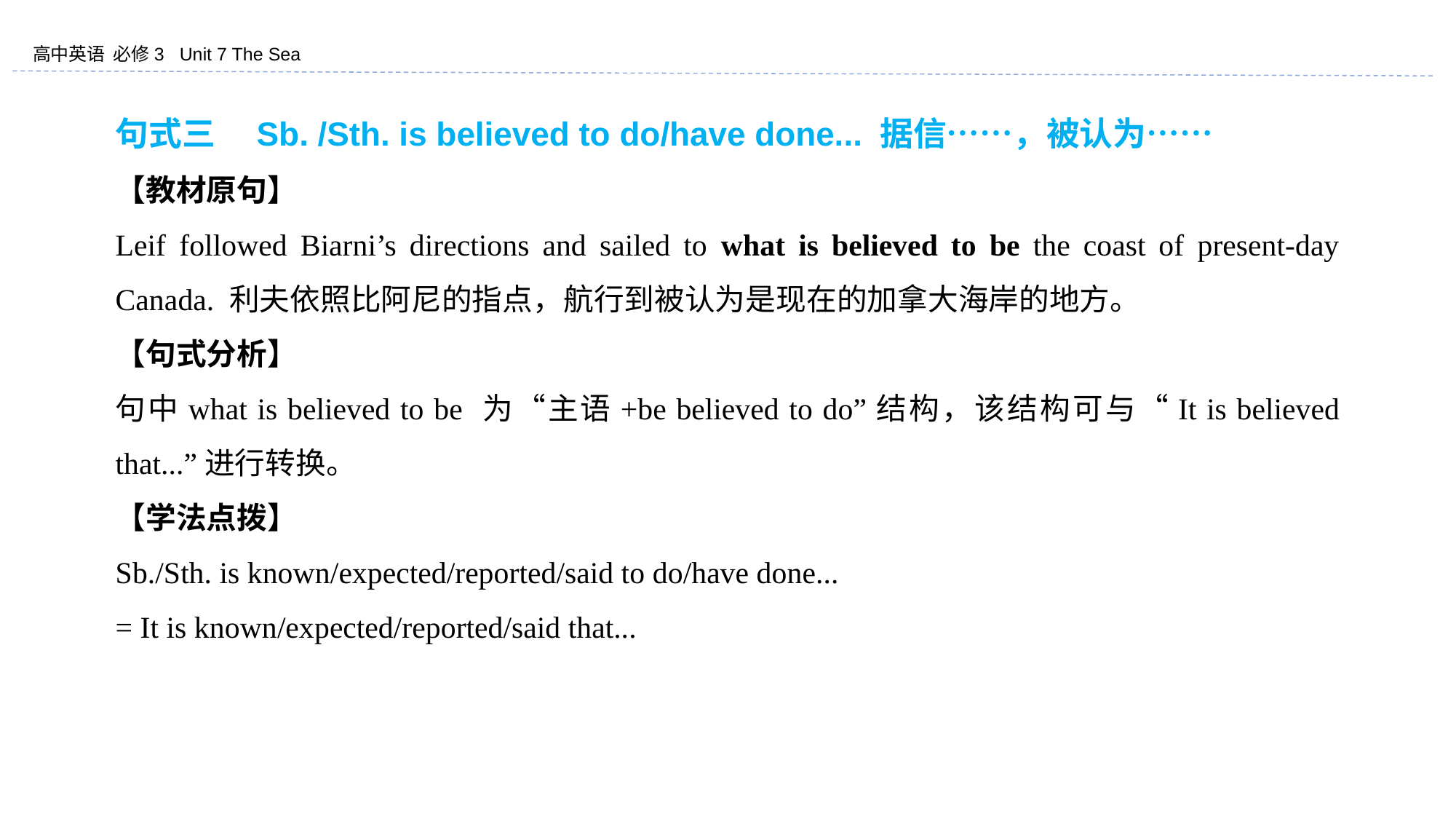

句式三　Sb. /Sth. is believed to do/have done... 据信……，被认为……
【教材原句】
Leif followed Biarni’s directions and sailed to what is believed to be the coast of present-day Canada. 利夫依照比阿尼的指点，航行到被认为是现在的加拿大海岸的地方。
【句式分析】
句中what is believed to be 为“主语+be believed to do”结构，该结构可与“It is believed that...”进行转换。
【学法点拨】
Sb./Sth. is known/expected/reported/said to do/have done...
= It is known/expected/reported/said that...